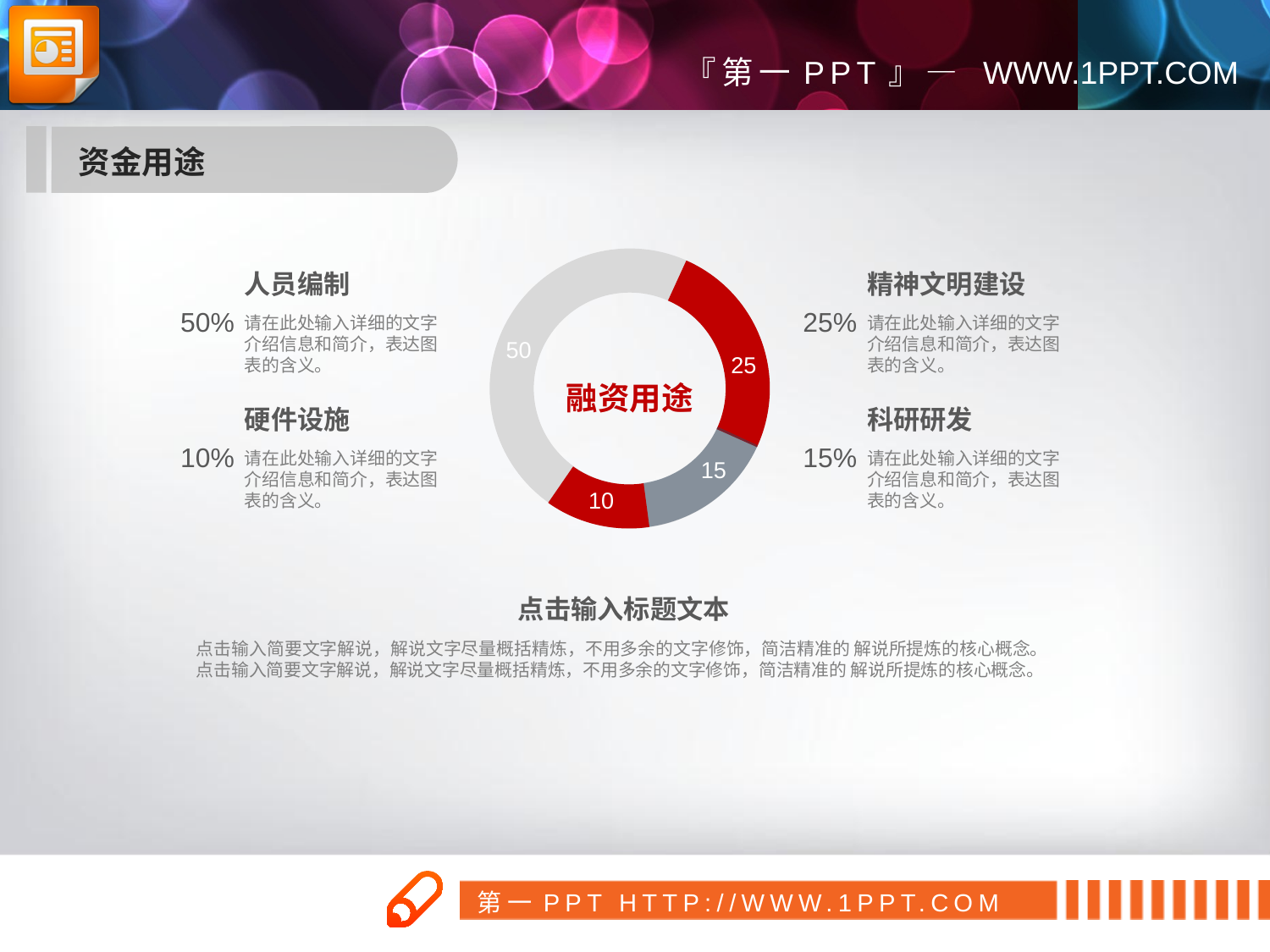

资金用途
人员编制
精神文明建设

50%
25%
请在此处输入详细的文字介绍信息和简介，表达图表的含义。
请在此处输入详细的文字介绍信息和简介，表达图表的含义。
50
25
融资用途
硬件设施
科研研发
10%
15%
请在此处输入详细的文字介绍信息和简介，表达图表的含义。
请在此处输入详细的文字介绍信息和简介，表达图表的含义。
15
10
点击输入标题文本
点击输入简要文字解说，解说文字尽量概括精炼，不用多余的文字修饰，简洁精准的 解说所提炼的核心概念。点击输入简要文字解说，解说文字尽量概括精炼，不用多余的文字修饰，简洁精准的 解说所提炼的核心概念。